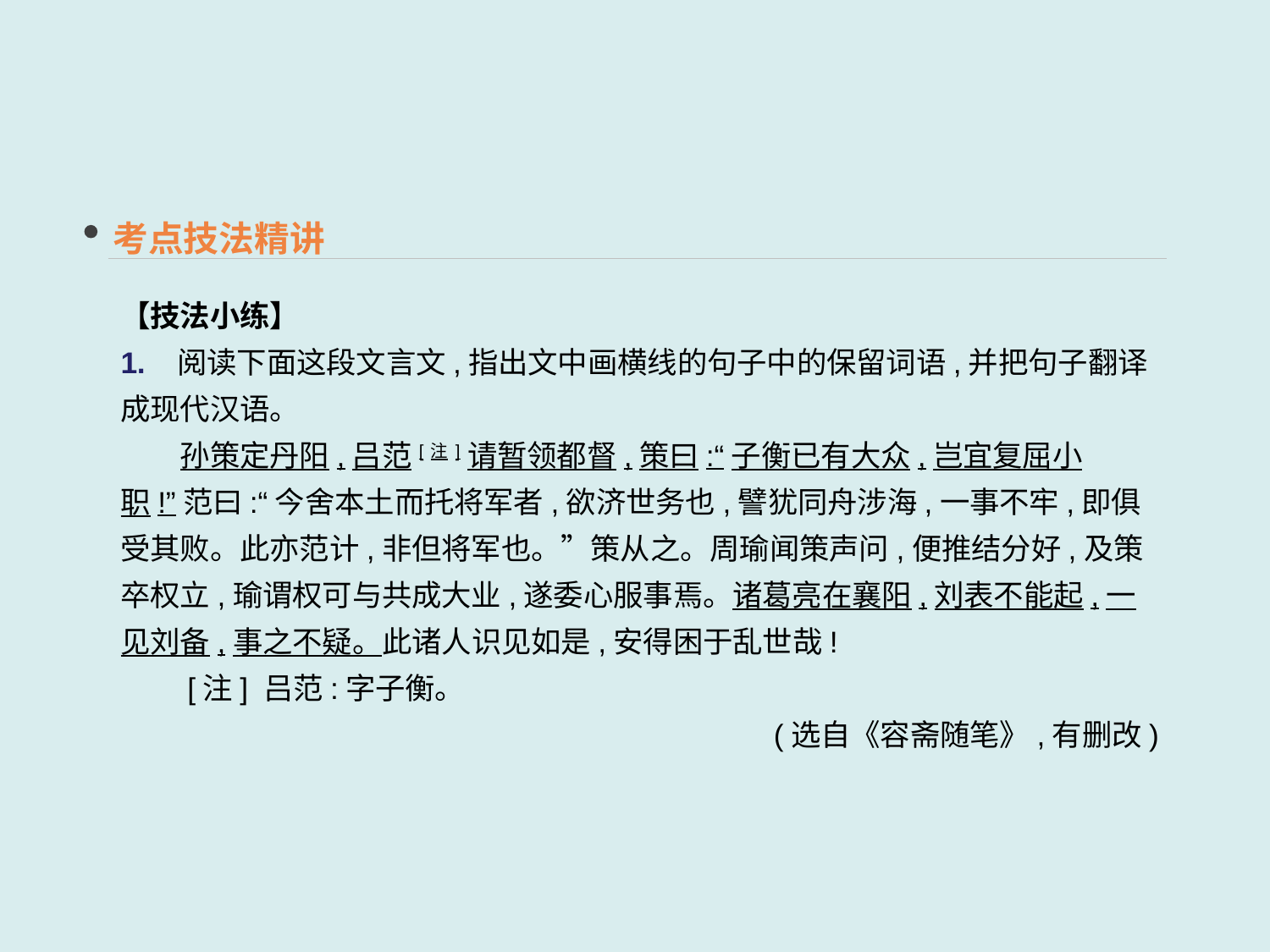

考点技法精讲

【技法小练】
1.   阅读下面这段文言文,指出文中画横线的句子中的保留词语,并把句子翻译成现代汉语。
　　孙策定丹阳,吕范[注]请暂领都督,策曰:“子衡已有大众,岂宜复屈小职!”范曰:“今舍本土而托将军者,欲济世务也,譬犹同舟涉海,一事不牢,即俱受其败。此亦范计,非但将军也。”策从之。周瑜闻策声问,便推结分好,及策卒权立,瑜谓权可与共成大业,遂委心服事焉。诸葛亮在襄阳,刘表不能起,一见刘备,事之不疑。此诸人识见如是,安得困于乱世哉!
　　[注] 吕范:字子衡。
(选自《容斋随笔》,有删改)